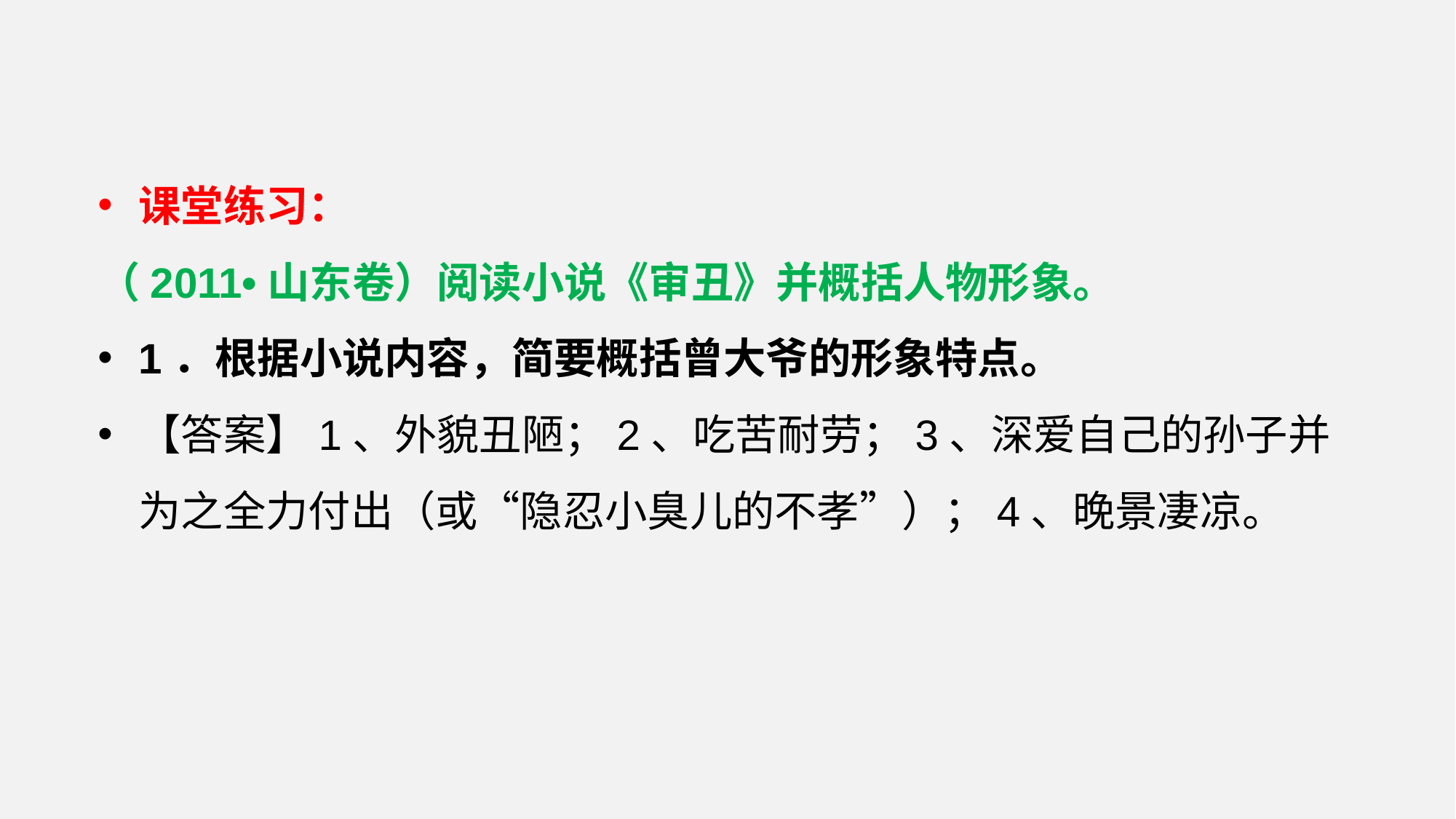

课堂练习：
（2011•山东卷）阅读小说《审丑》并概括人物形象。
1．根据小说内容，简要概括曾大爷的形象特点。
【答案】1、外貌丑陋；2、吃苦耐劳；3、深爱自己的孙子并为之全力付出（或“隐忍小臭儿的不孝”）；4、晚景凄凉。